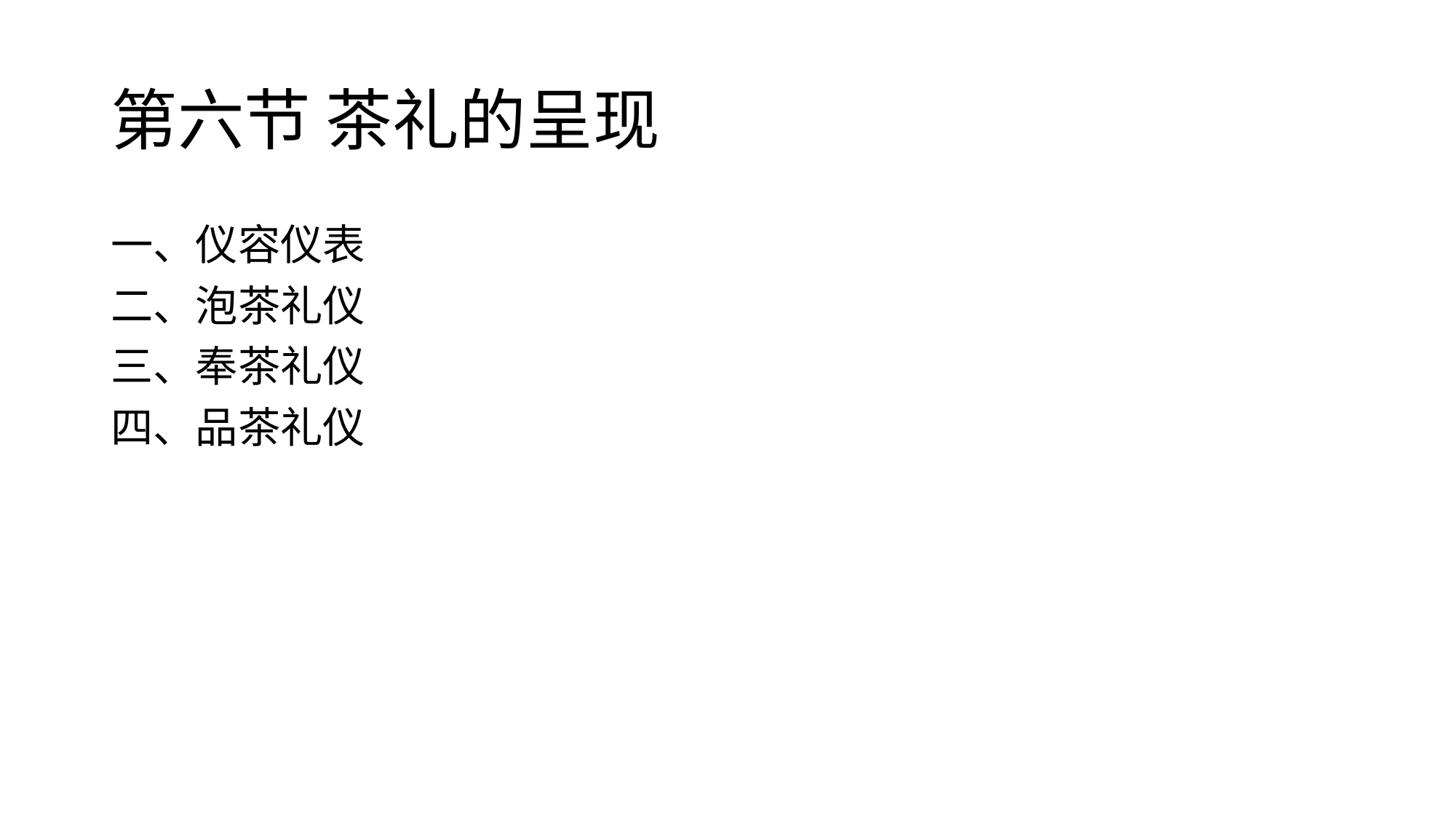

# 第六节 茶礼的呈现
一、仪容仪表
二、泡茶礼仪
三、奉茶礼仪
四、品茶礼仪